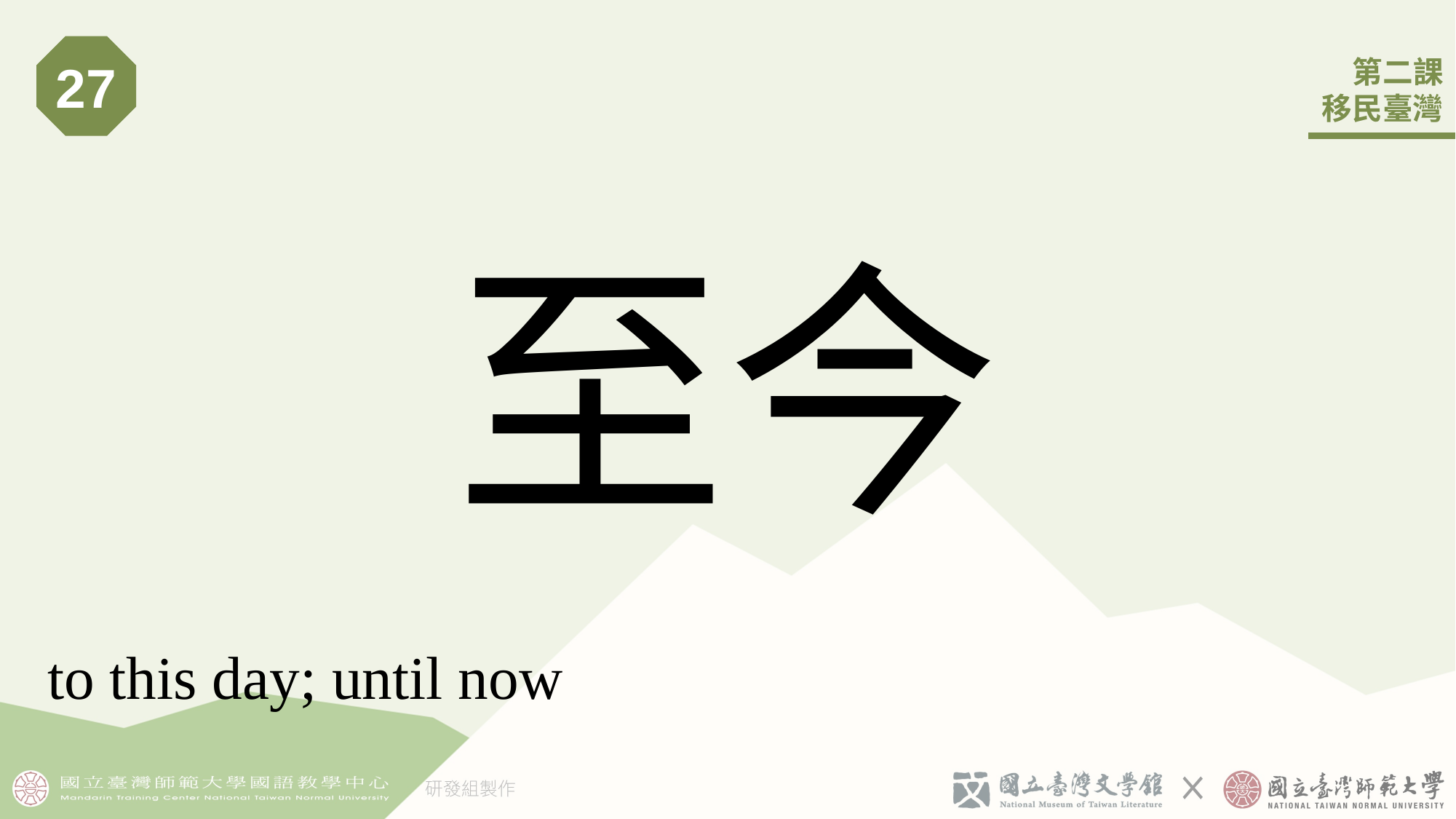

27
# 至今
to this day; until now